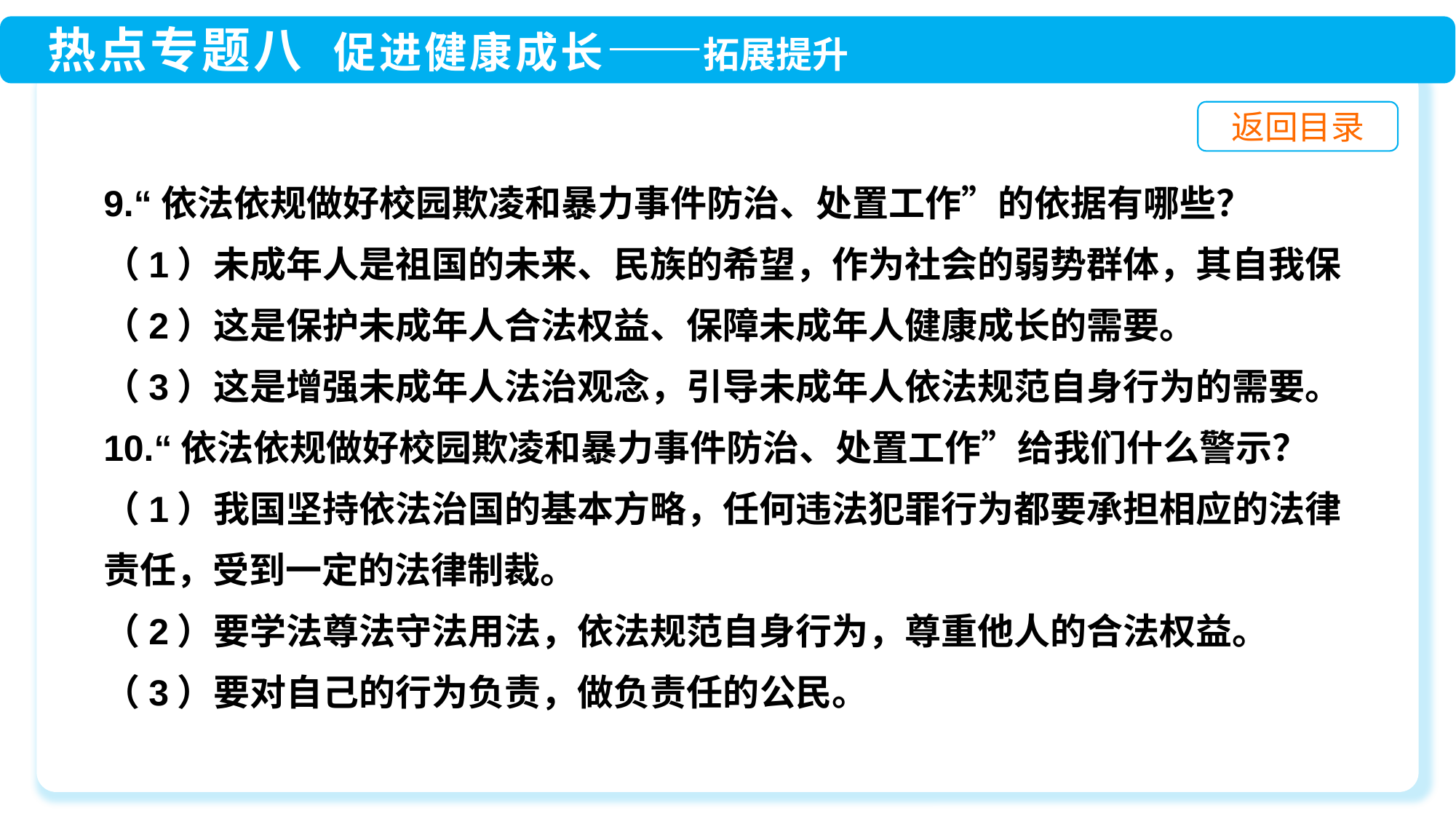

9.“依法依规做好校园欺凌和暴力事件防治、处置工作”的依据有哪些？
（1）未成年人是祖国的未来、民族的希望，作为社会的弱势群体，其自我保（2）这是保护未成年人合法权益、保障未成年人健康成长的需要。
（3）这是增强未成年人法治观念，引导未成年人依法规范自身行为的需要。
10.“依法依规做好校园欺凌和暴力事件防治、处置工作”给我们什么警示？
（1）我国坚持依法治国的基本方略，任何违法犯罪行为都要承担相应的法律责任，受到一定的法律制裁。
（2）要学法尊法守法用法，依法规范自身行为，尊重他人的合法权益。
（3）要对自己的行为负责，做负责任的公民。